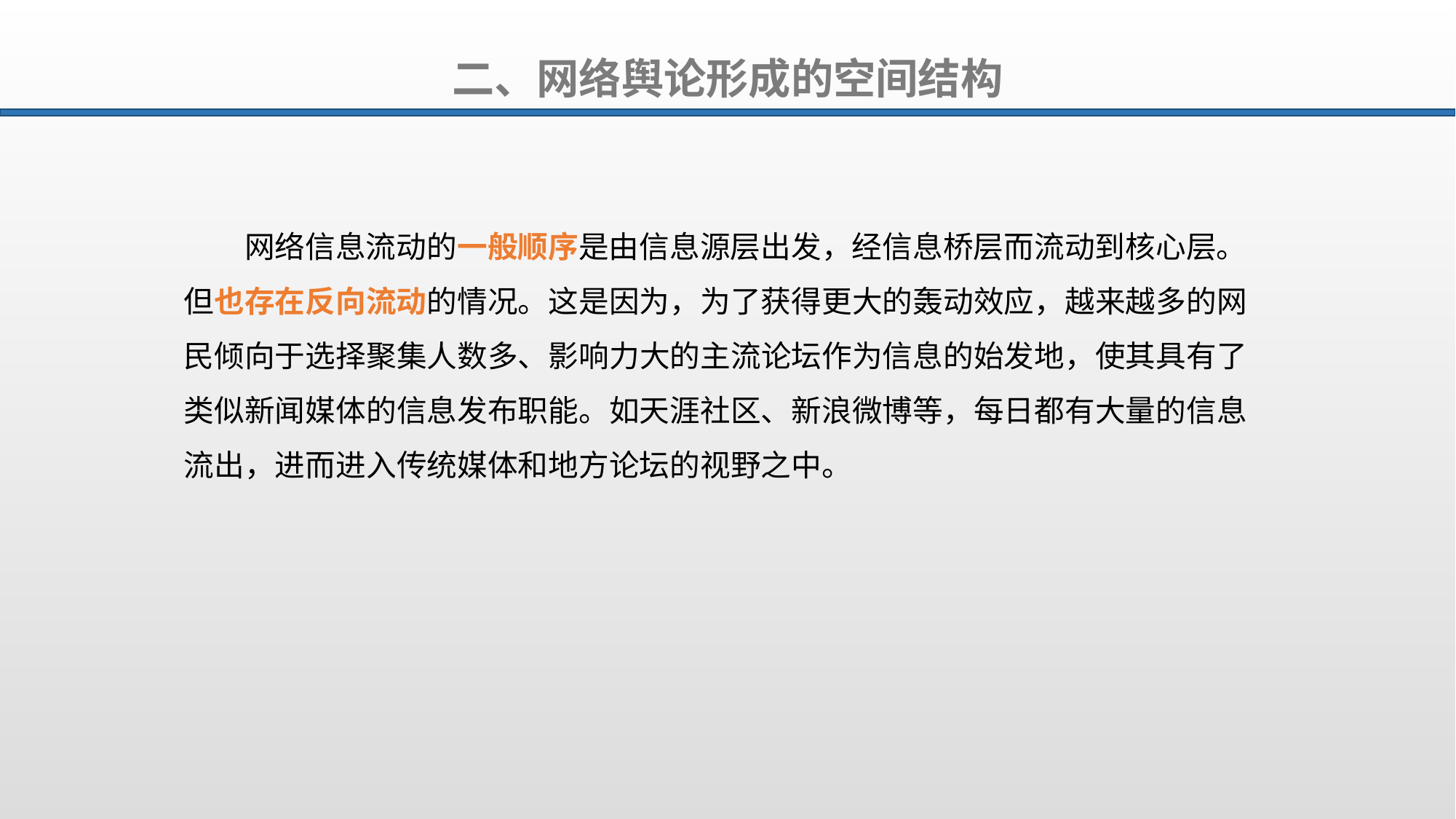

二、网络舆论形成的空间结构

网络信息流动的一般顺序是由信息源层出发，经信息桥层而流动到核心层。但也存在反向流动的情况。这是因为，为了获得更大的轰动效应，越来越多的网民倾向于选择聚集人数多、影响力大的主流论坛作为信息的始发地，使其具有了类似新闻媒体的信息发布职能。如天涯社区、新浪微博等，每日都有大量的信息流出，进而进入传统媒体和地方论坛的视野之中。